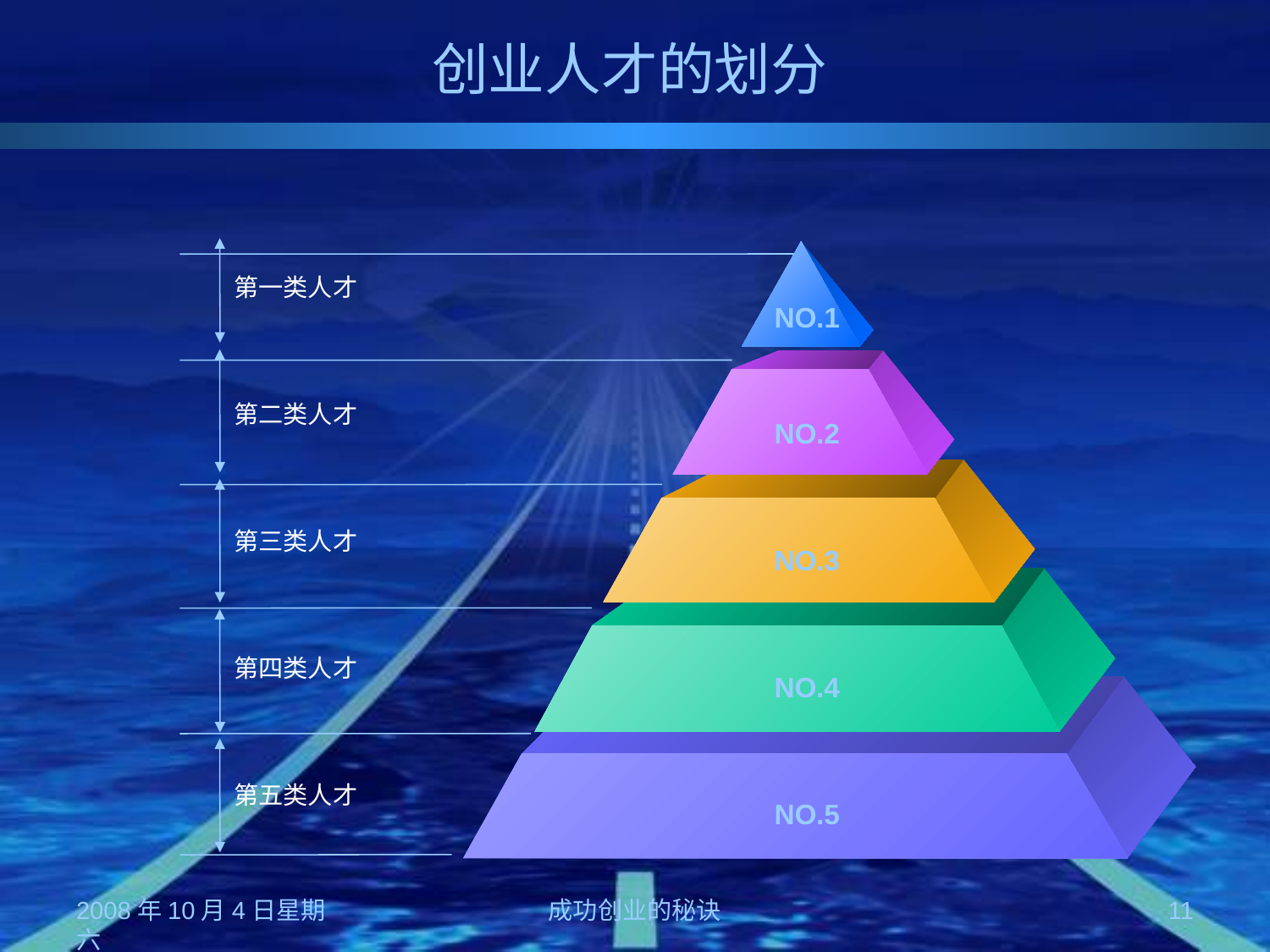

# 创业人才的划分

第一类人才
NO.1

第二类人才
NO.2

第三类人才
NO.3

第四类人才
NO.4

第五类人才
NO.5
2008年10月4日星期六
成功创业的秘诀
11